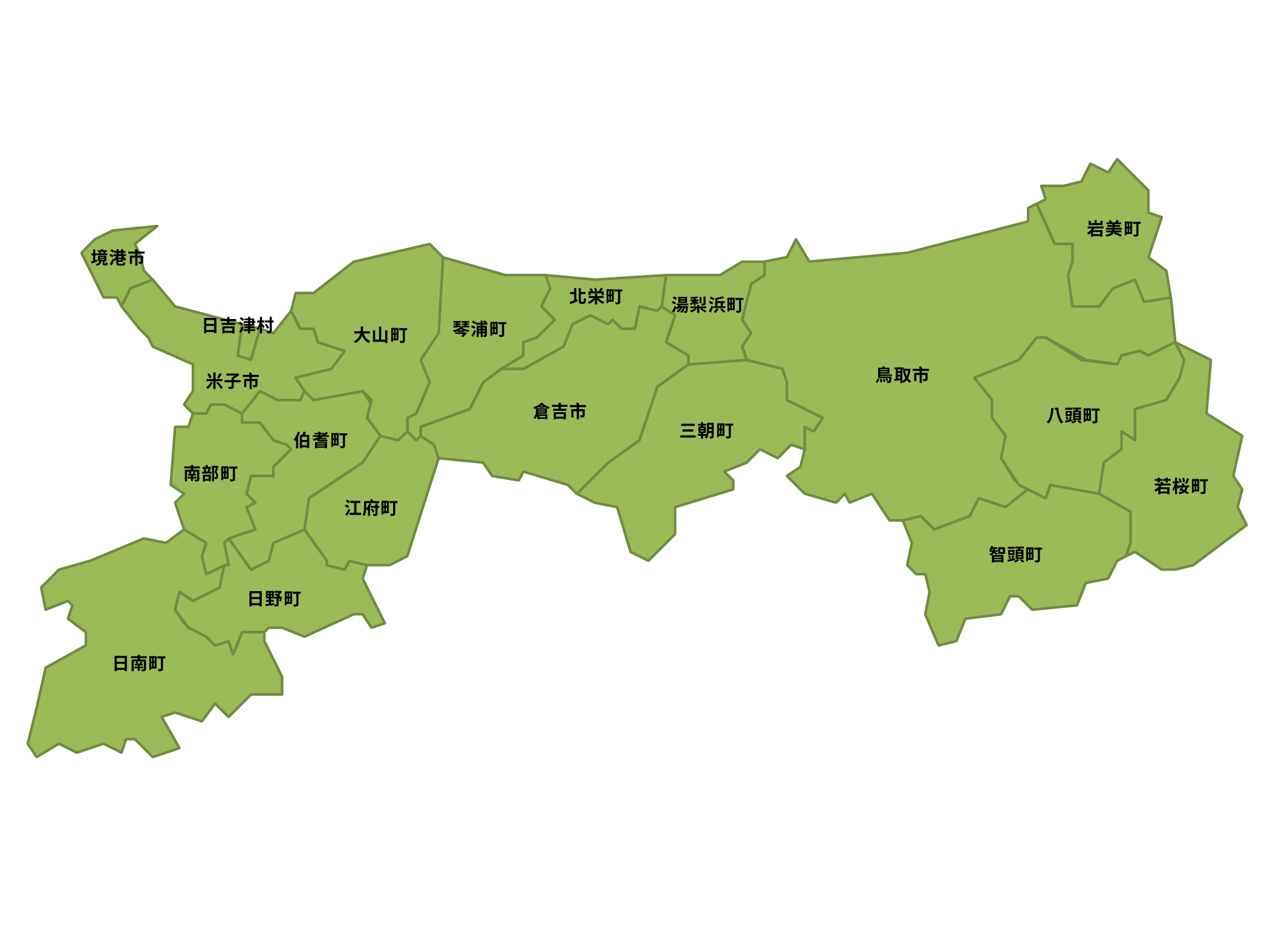

岩美町
境港市
北栄町
湯梨浜町
日吉津村
琴浦町
大山町
鳥取市
米子市
倉吉市
八頭町
三朝町
伯耆町
南部町
若桜町
江府町
智頭町
日野町
日南町